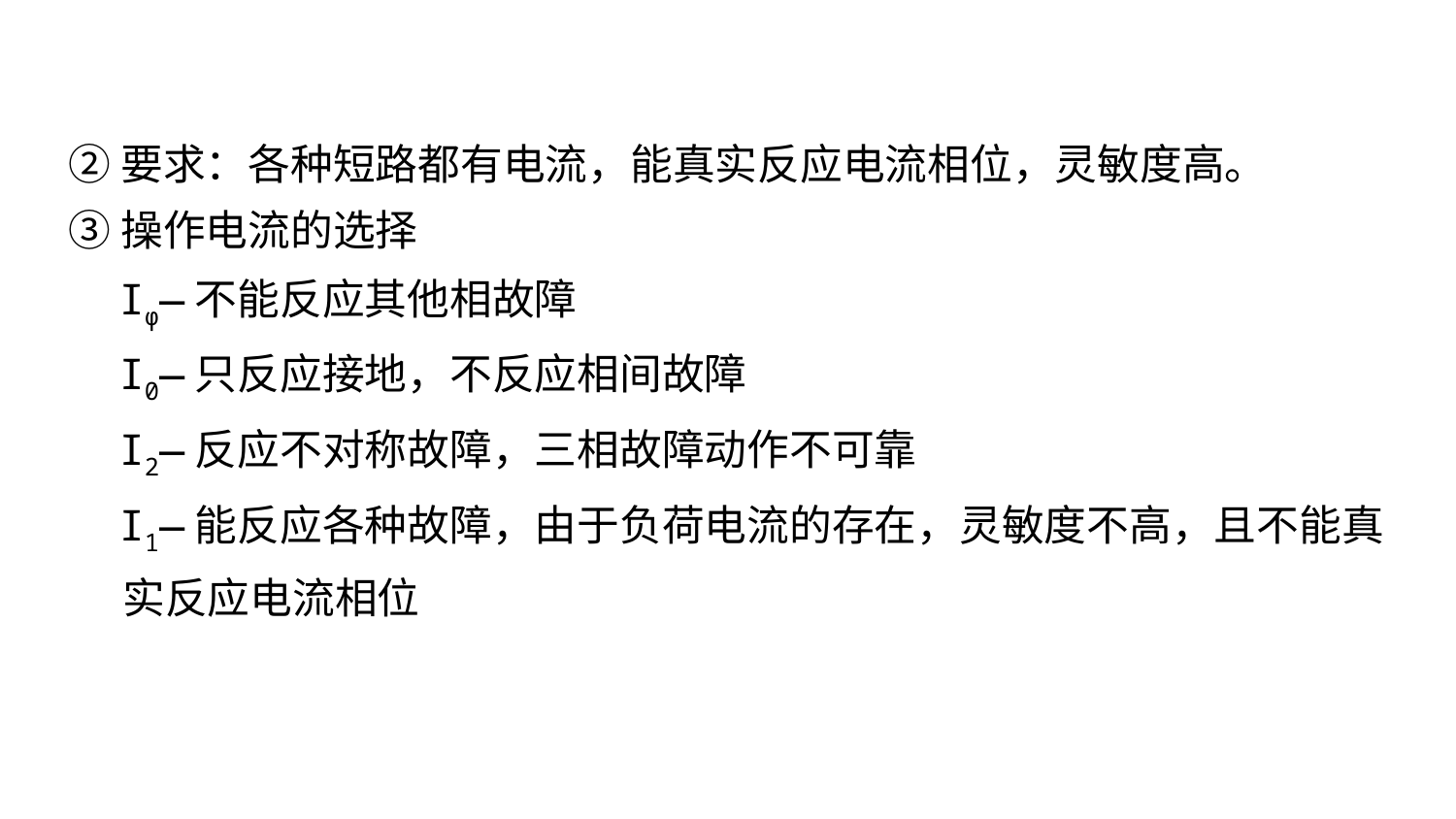

②要求：各种短路都有电流，能真实反应电流相位，灵敏度高。
③操作电流的选择
  Iφ—不能反应其他相故障
  I0—只反应接地，不反应相间故障
  I2—反应不对称故障，三相故障动作不可靠
  I1—能反应各种故障，由于负荷电流的存在，灵敏度不高，且不能真实反应电流相位